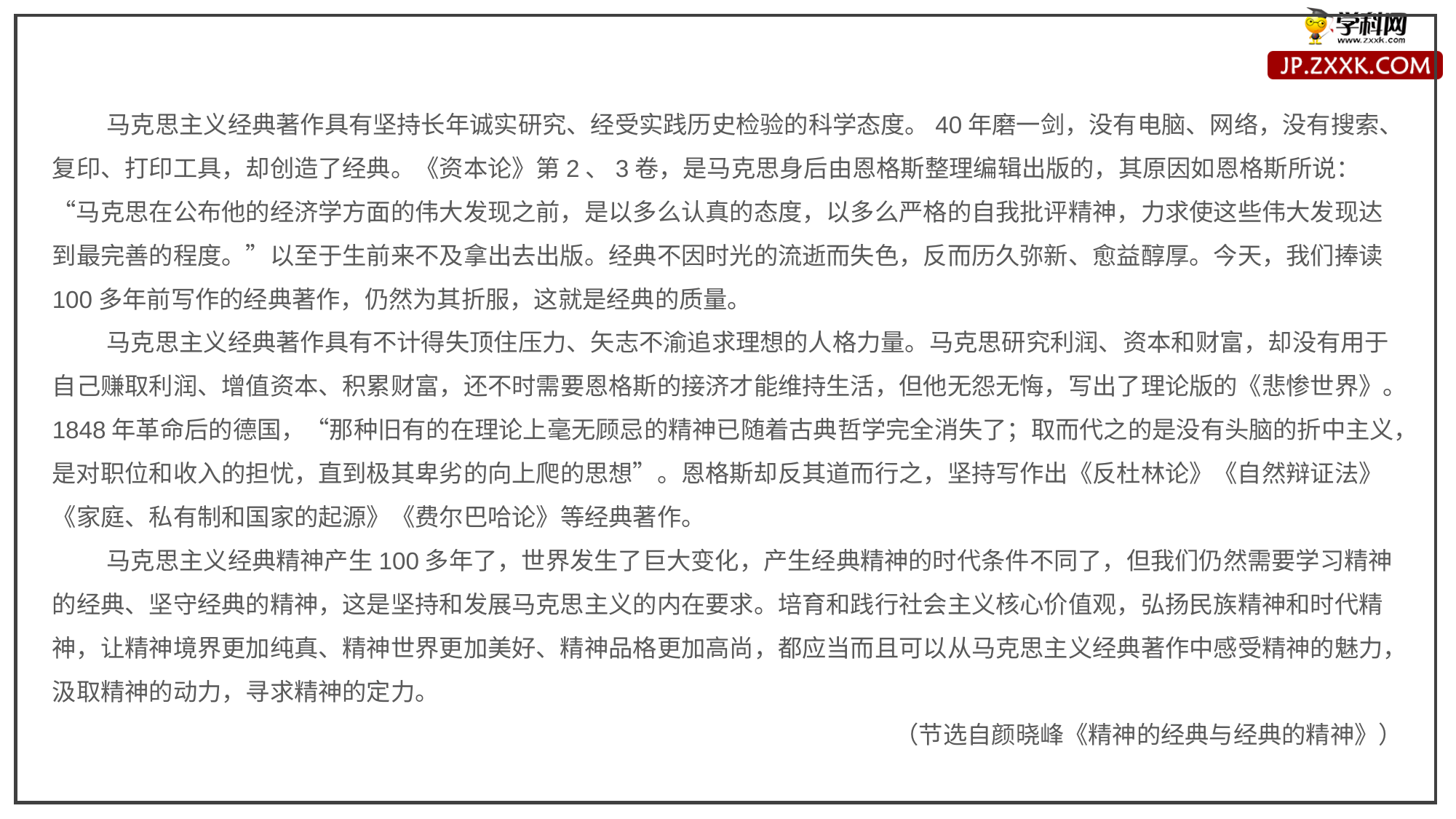

马克思主义经典著作具有坚持长年诚实研究、经受实践历史检验的科学态度。40年磨一剑，没有电脑、网络，没有搜索、复印、打印工具，却创造了经典。《资本论》第2、3卷，是马克思身后由恩格斯整理编辑出版的，其原因如恩格斯所说：“马克思在公布他的经济学方面的伟大发现之前，是以多么认真的态度，以多么严格的自我批评精神，力求使这些伟大发现达到最完善的程度。”以至于生前来不及拿出去出版。经典不因时光的流逝而失色，反而历久弥新、愈益醇厚。今天，我们捧读100多年前写作的经典著作，仍然为其折服，这就是经典的质量。
马克思主义经典著作具有不计得失顶住压力、矢志不渝追求理想的人格力量。马克思研究利润、资本和财富，却没有用于自己赚取利润、增值资本、积累财富，还不时需要恩格斯的接济才能维持生活，但他无怨无悔，写出了理论版的《悲惨世界》。1848年革命后的德国，“那种旧有的在理论上毫无顾忌的精神已随着古典哲学完全消失了；取而代之的是没有头脑的折中主义，是对职位和收入的担忧，直到极其卑劣的向上爬的思想”。恩格斯却反其道而行之，坚持写作出《反杜林论》《自然辩证法》《家庭、私有制和国家的起源》《费尔巴哈论》等经典著作。
马克思主义经典精神产生100多年了，世界发生了巨大变化，产生经典精神的时代条件不同了，但我们仍然需要学习精神的经典、坚守经典的精神，这是坚持和发展马克思主义的内在要求。培育和践行社会主义核心价值观，弘扬民族精神和时代精神，让精神境界更加纯真、精神世界更加美好、精神品格更加高尚，都应当而且可以从马克思主义经典著作中感受精神的魅力，汲取精神的动力，寻求精神的定力。
（节选自颜晓峰《精神的经典与经典的精神》）